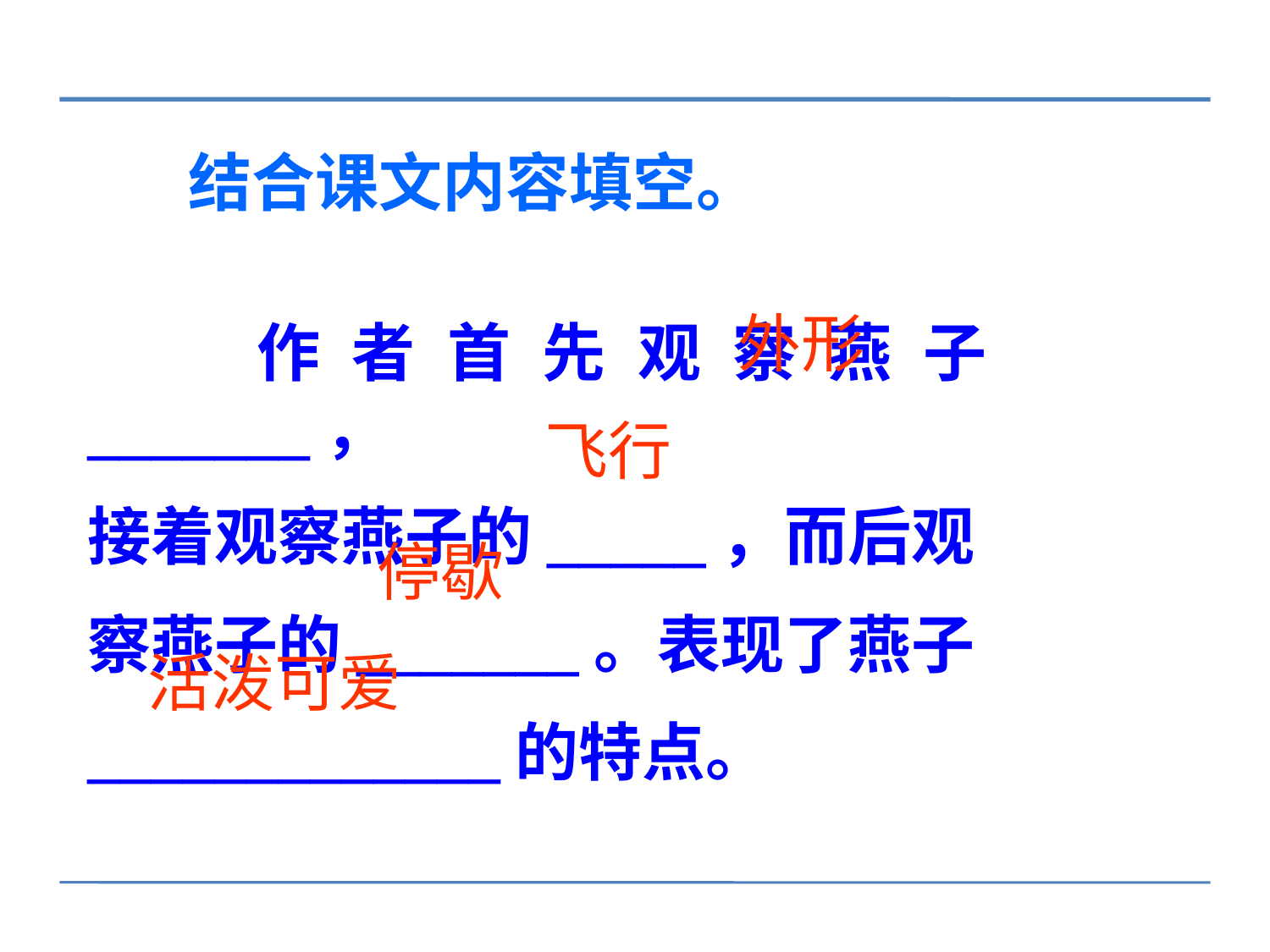

结合课文内容填空。
外形
　　作者首先观察燕子_______，
接着观察燕子的_____，而后观
察燕子的_______。表现了燕子
_____________的特点。
飞行
停歇
活泼可爱